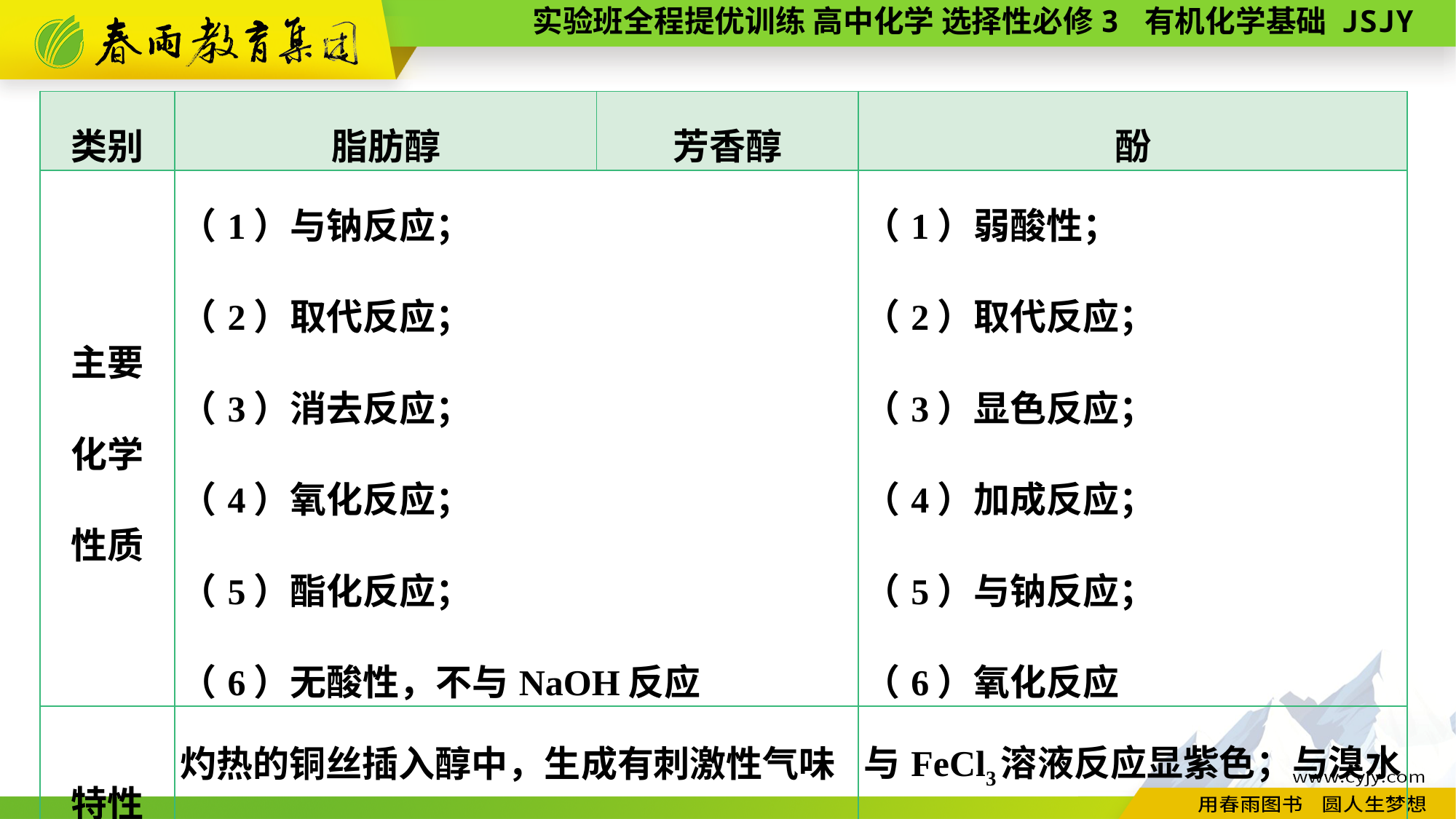

| 类别 | 脂肪醇 | 芳香醇 | 酚 |
| --- | --- | --- | --- |
| 主要 化学 性质 | （1）与钠反应； （2）取代反应； （3）消去反应； （4）氧化反应； （5）酯化反应； （6）无酸性，不与NaOH反应 |  | （1）弱酸性； （2）取代反应； （3）显色反应； （4）加成反应； （5）与钠反应； （6）氧化反应 |
| 特性 | 灼热的铜丝插入醇中，生成有刺激性气味的物质（醛或酮） |  | 与FeCl3溶液反应显紫色；与溴水反应产生白色沉淀 |